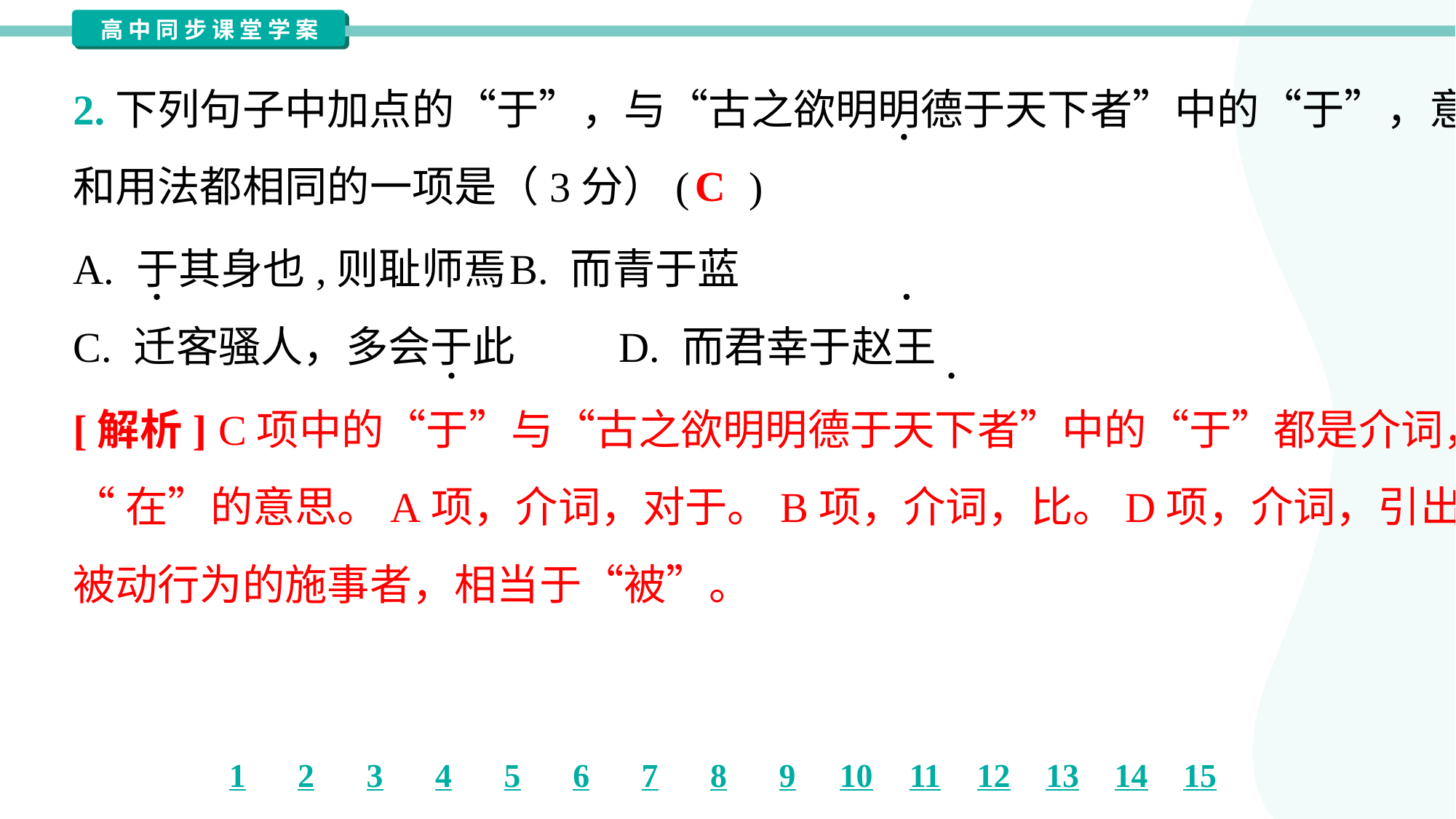

2.下列句子中加点的“于”，与“古之欲明明德于天下者”中的“于”，意义
和用法都相同的一项是（3分）(     )
C

A. 于其身也,则耻师焉	B. 而青于蓝
C. 迁客骚人，多会于此	D. 而君幸于赵王

[解析] C项中的“于”与“古之欲明明德于天下者”中的“于”都是介词，是
“在”的意思。A项，介词，对于。B项，介词，比。D项，介词，引出
被动行为的施事者，相当于“被”。